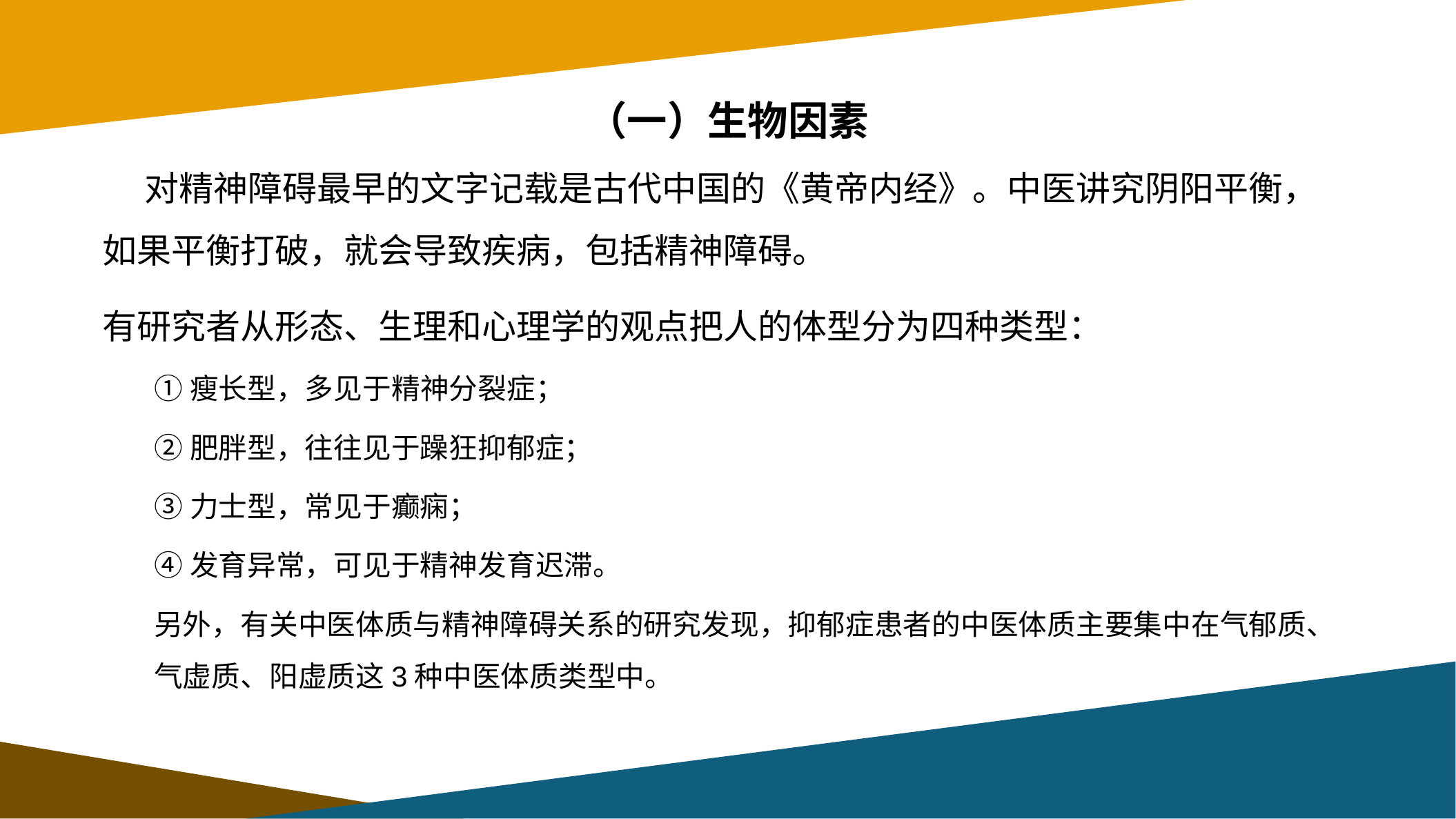

# （一）生物因素
     对精神障碍最早的文字记载是古代中国的《黄帝内经》。中医讲究阴阳平衡，如果平衡打破，就会导致疾病，包括精神障碍。
有研究者从形态、生理和心理学的观点把人的体型分为四种类型：
①瘦长型，多见于精神分裂症；
②肥胖型，往往见于躁狂抑郁症；
③力士型，常见于癫痫；
④发育异常，可见于精神发育迟滞。
另外，有关中医体质与精神障碍关系的研究发现，抑郁症患者的中医体质主要集中在气郁质、气虚质、阳虚质这3种中医体质类型中。